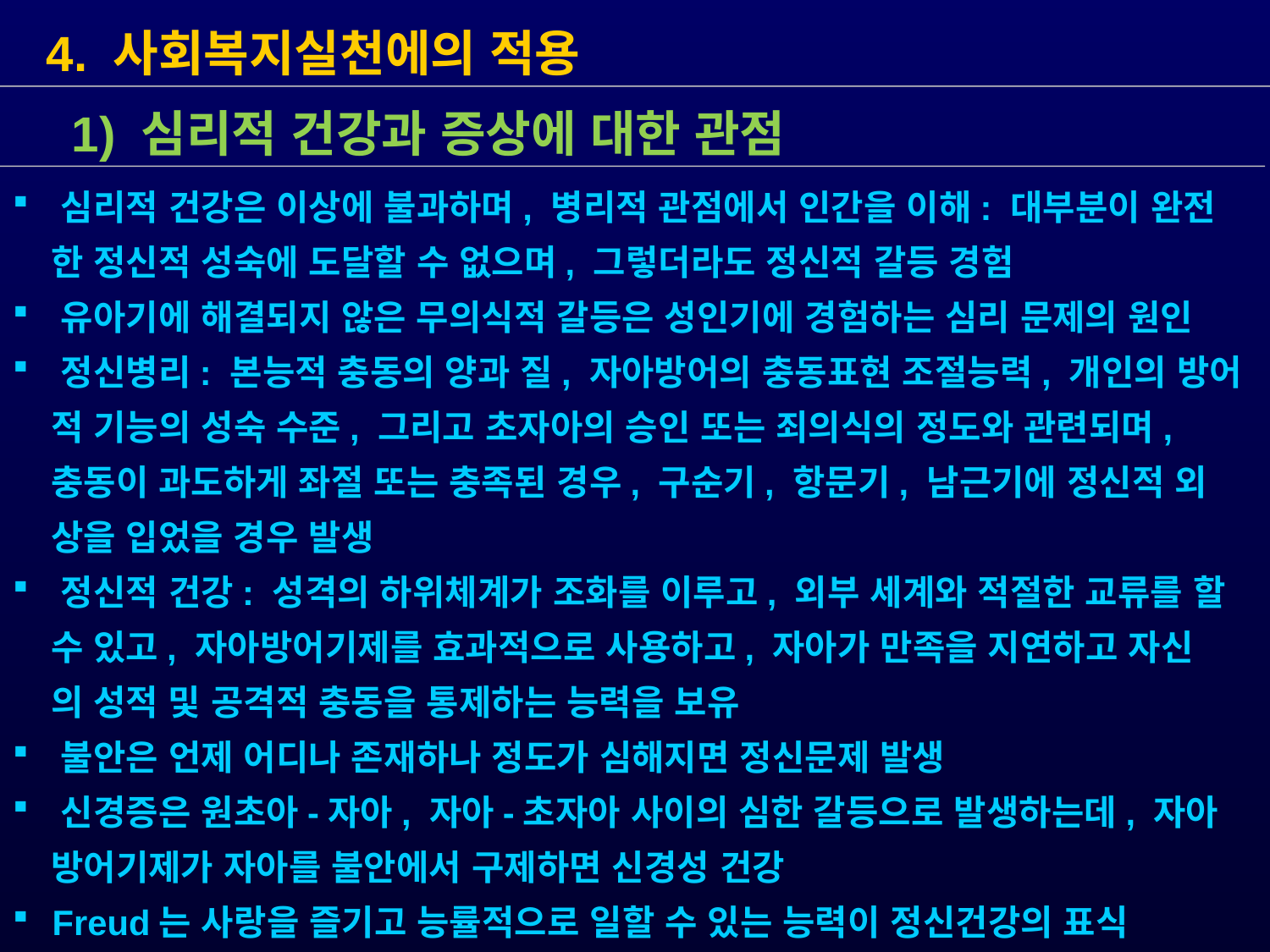

4. 사회복지실천에의 적용

  1) 심리적 건강과 증상에 대한 관점
 심리적 건강은 이상에 불과하며, 병리적 관점에서 인간을 이해: 대부분이 완전
   한 정신적 성숙에 도달할 수 없으며, 그렇더라도 정신적 갈등 경험
 유아기에 해결되지 않은 무의식적 갈등은 성인기에 경험하는 심리 문제의 원인
 정신병리: 본능적 충동의 양과 질, 자아방어의 충동표현 조절능력, 개인의 방어
   적 기능의 성숙 수준, 그리고 초자아의 승인 또는 죄의식의 정도와 관련되며,
   충동이 과도하게 좌절 또는 충족된 경우, 구순기, 항문기, 남근기에 정신적 외
   상을 입었을 경우 발생
 정신적 건강: 성격의 하위체계가 조화를 이루고, 외부 세계와 적절한 교류를 할
   수 있고, 자아방어기제를 효과적으로 사용하고, 자아가 만족을 지연하고 자신
   의 성적 및 공격적 충동을 통제하는 능력을 보유
 불안은 언제 어디나 존재하나 정도가 심해지면 정신문제 발생
 신경증은 원초아-자아, 자아-초자아 사이의 심한 갈등으로 발생하는데, 자아
   방어기제가 자아를 불안에서 구제하면 신경성 건강
 Freud는 사랑을 즐기고 능률적으로 일할 수 있는 능력이 정신건강의 표식